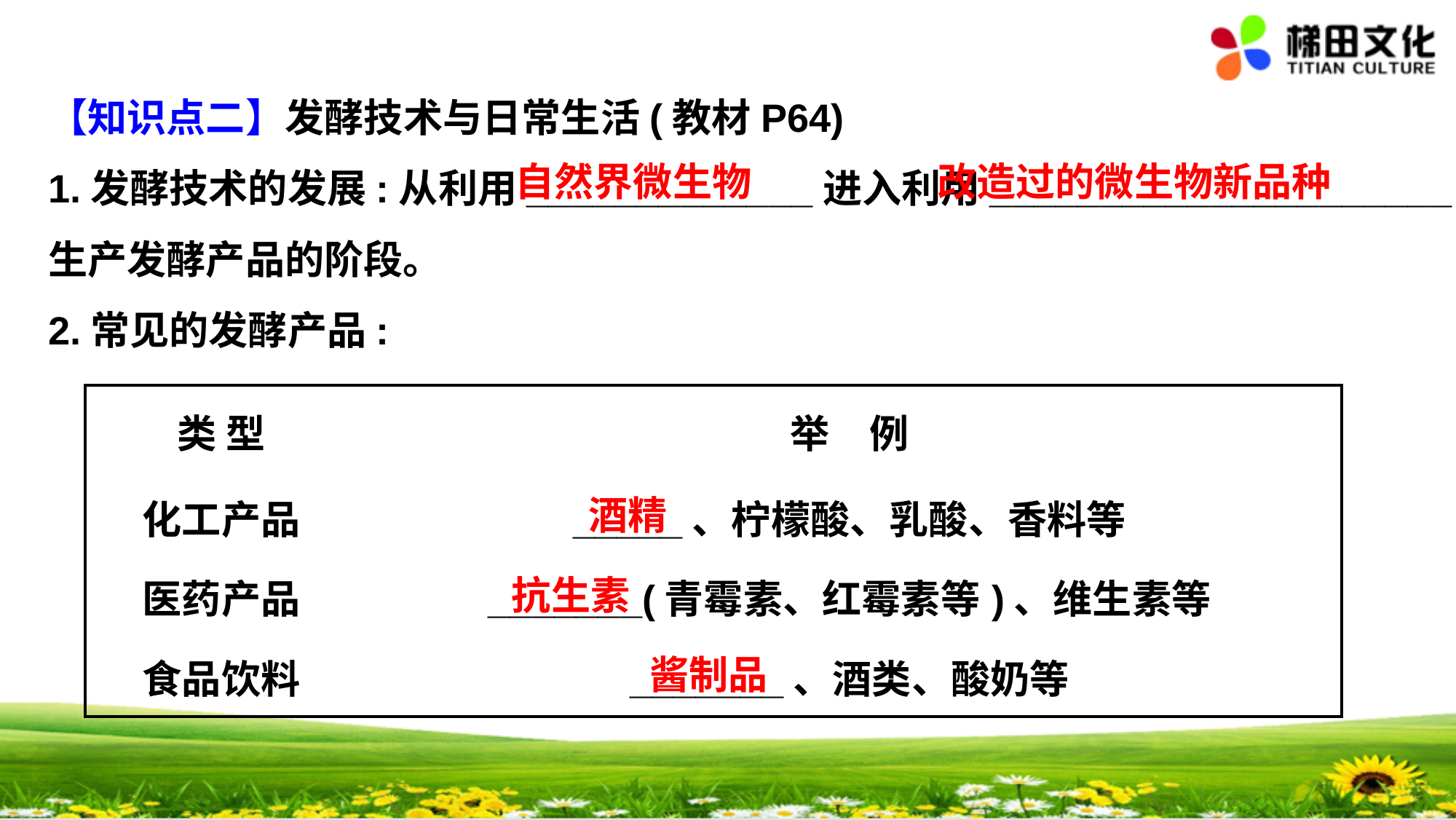

【知识点二】发酵技术与日常生活(教材P64)
1.发酵技术的发展:从利用_____________进入利用_____________________来
生产发酵产品的阶段。
2.常见的发酵产品:
自然界微生物
改造过的微生物新品种
| 类 型 | 举　例 |
| --- | --- |
| 化工产品 | \_\_\_\_\_、柠檬酸、乳酸、香料等 |
| 医药产品 | \_\_\_\_\_\_\_(青霉素、红霉素等)、维生素等 |
| 食品饮料 | \_\_\_\_\_\_\_、酒类、酸奶等 |
酒精
抗生素
酱制品